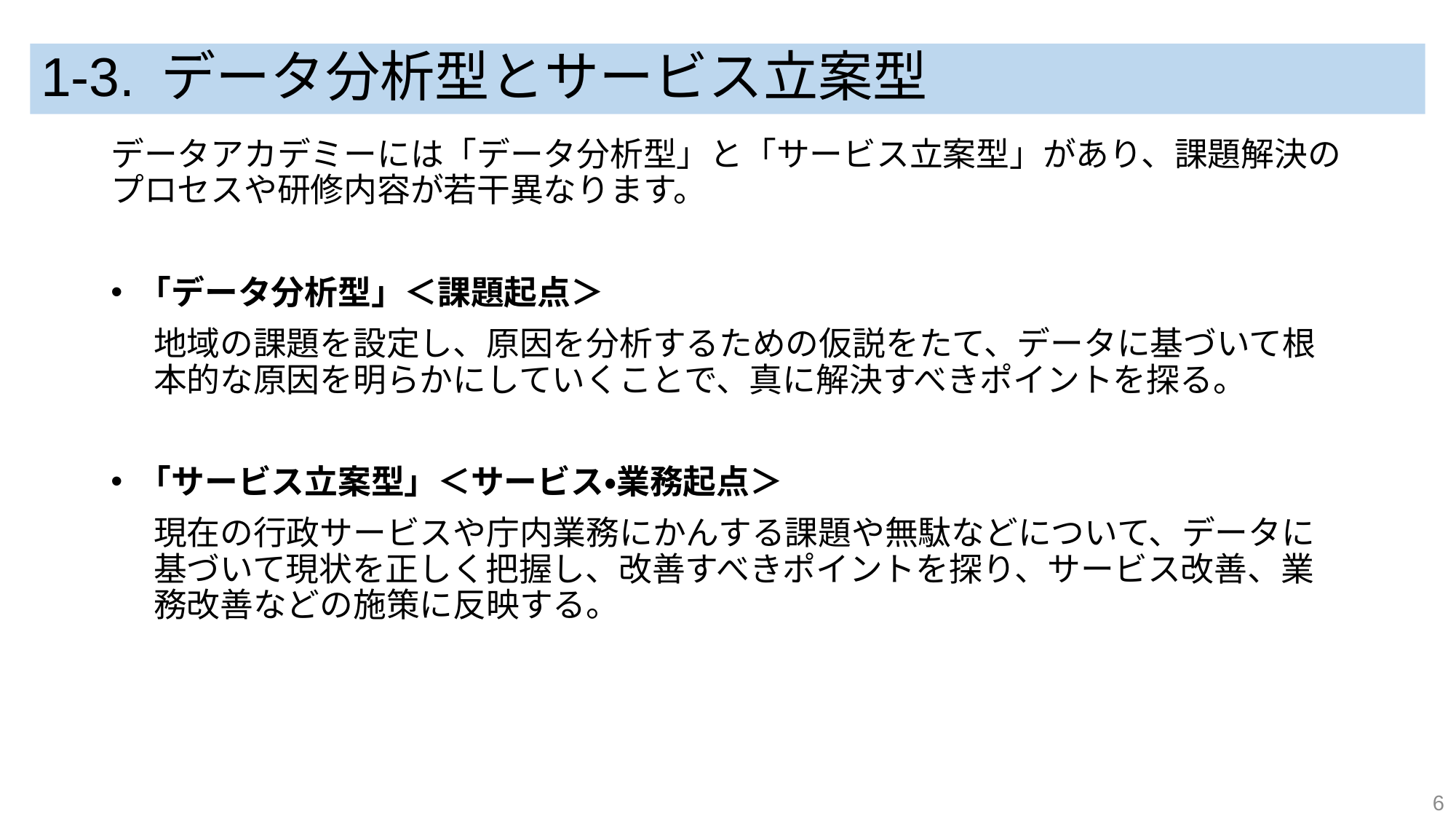

# 1-3. データ分析型とサービス立案型
データアカデミーには「データ分析型」と「サービス立案型」があり、課題解決のプロセスや研修内容が若干異なります。

「データ分析型」＜課題起点＞
地域の課題を設定し、原因を分析するための仮説をたて、データに基づいて根本的な原因を明らかにしていくことで、真に解決すべきポイントを探る。

「サービス立案型」＜サービス・業務起点＞
現在の行政サービスや庁内業務にかんする課題や無駄などについて、データに基づいて現状を正しく把握し、改善すべきポイントを探り、サービス改善、業務改善などの施策に反映する。

6